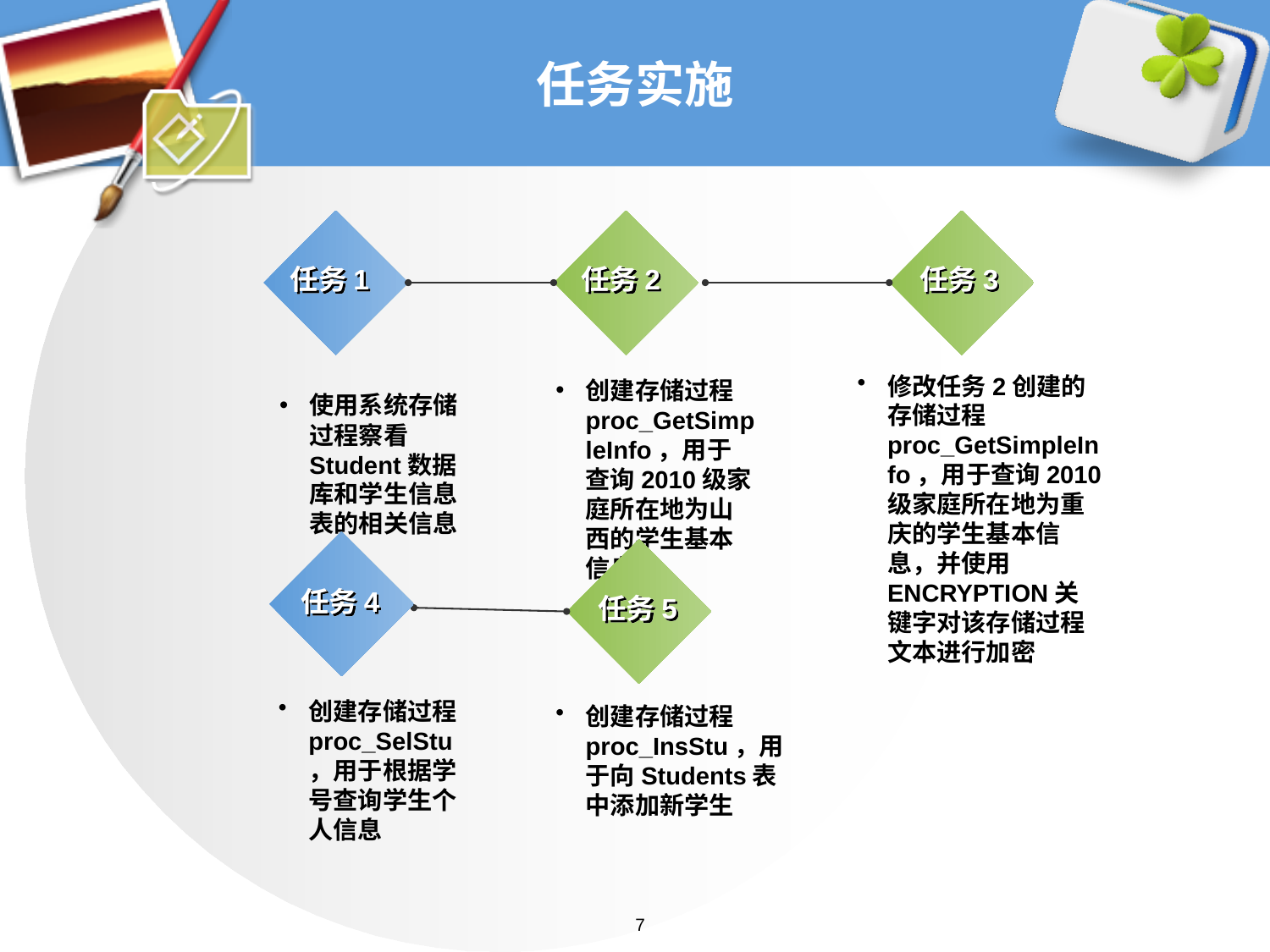

# 任务实施

任务1
任务2
任务3
修改任务2创建的存储过程proc_GetSimpleInfo，用于查询2010级家庭所在地为重庆的学生基本信息，并使用ENCRYPTION关键字对该存储过程文本进行加密
创建存储过程proc_GetSimpleInfo，用于查询2010级家庭所在地为山西的学生基本信息
使用系统存储过程察看Student数据库和学生信息表的相关信息

任务4
任务5
创建存储过程proc_SelStu，用于根据学号查询学生个人信息
创建存储过程proc_InsStu，用于向Students表中添加新学生
7